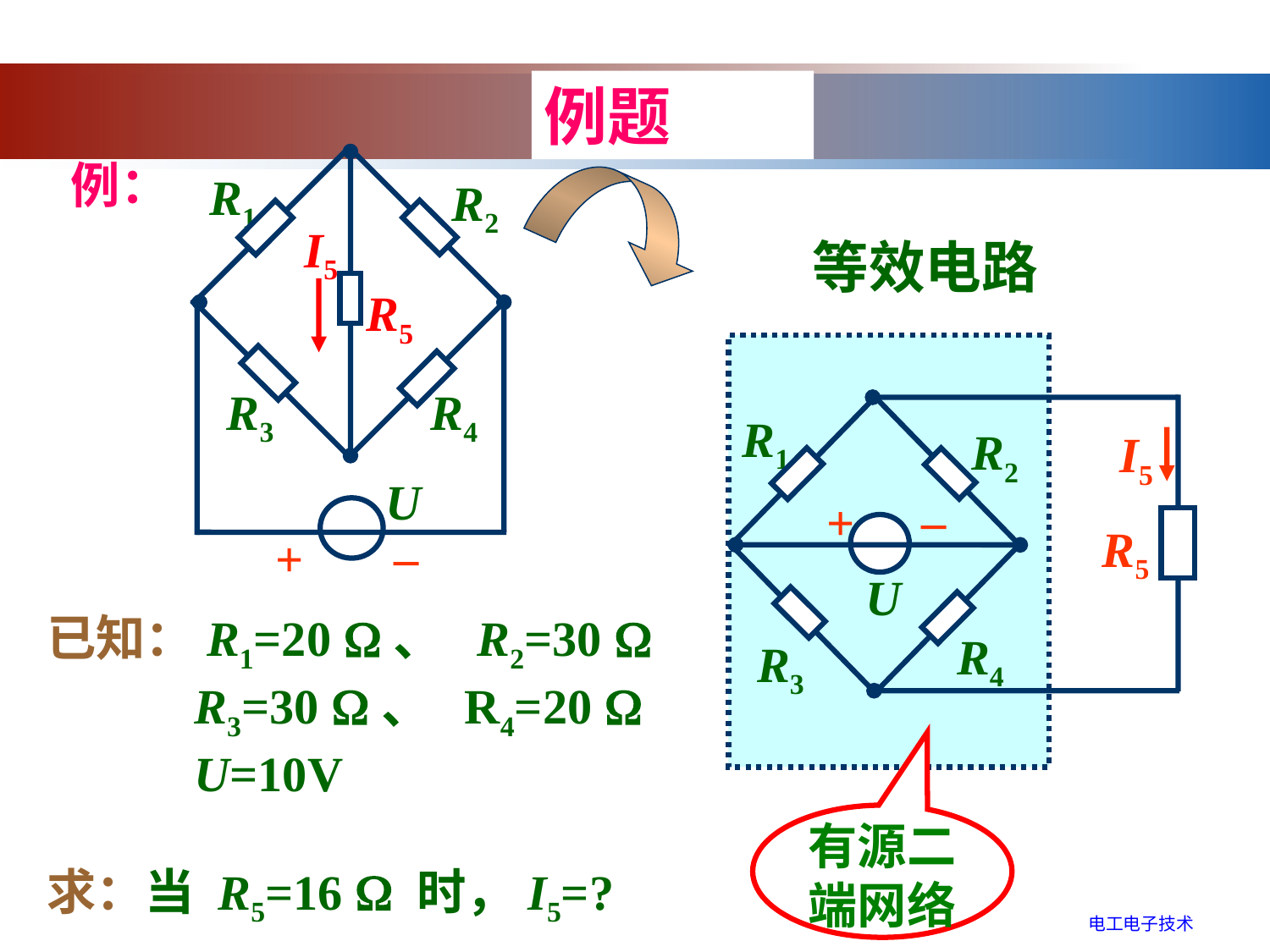

例题

R1
R2

I5

R5

R3
R4

U

_
+

例：

等效电路

R1
R2
I5

_
+

R5

U

R4
R3

已知：R1=20 Ω、  R2=30 Ω
            R3=30 Ω、  R4=20 Ω
            U=10V

求：当 R5=16 Ω 时，I5=?

有源二端网络
电工电子技术